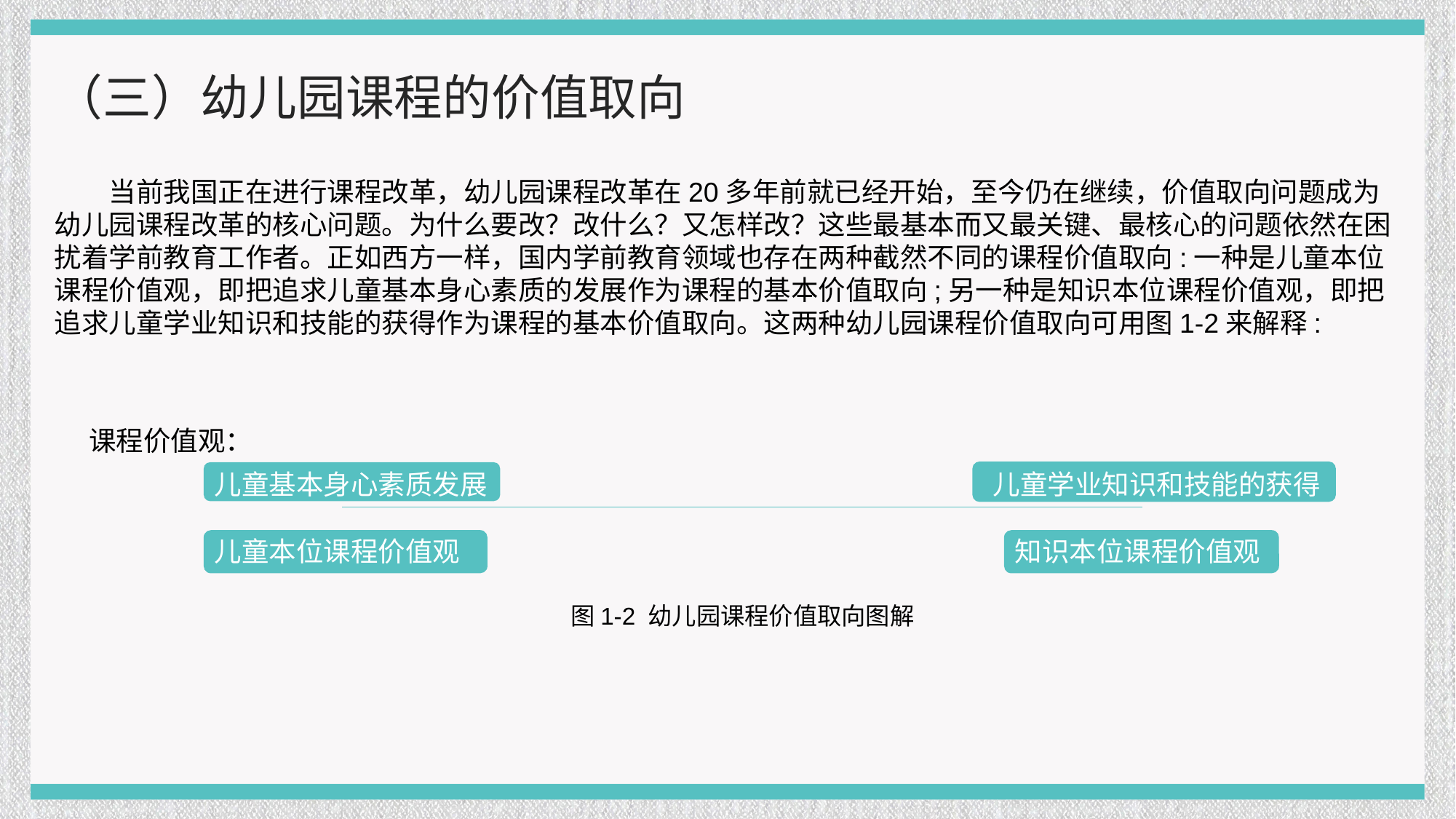

（三）幼儿园课程的价值取向
当前我国正在进行课程改革，幼儿园课程改革在20多年前就已经开始，至今仍在继续，价值取向问题成为幼儿园课程改革的核心问题。为什么要改？改什么？又怎样改？这些最基本而又最关键、最核心的问题依然在困扰着学前教育工作者。正如西方一样，国内学前教育领域也存在两种截然不同的课程价值取向:一种是儿童本位课程价值观，即把追求儿童基本身心素质的发展作为课程的基本价值取向;另一种是知识本位课程价值观，即把追求儿童学业知识和技能的获得作为课程的基本价值取向。这两种幼儿园课程价值取向可用图1-2来解释:

课程价值观：

儿童基本身心素质发展

儿童学业知识和技能的获得
儿童本位课程价值观
知识本位课程价值观

图1-2 幼儿园课程价值取向图解